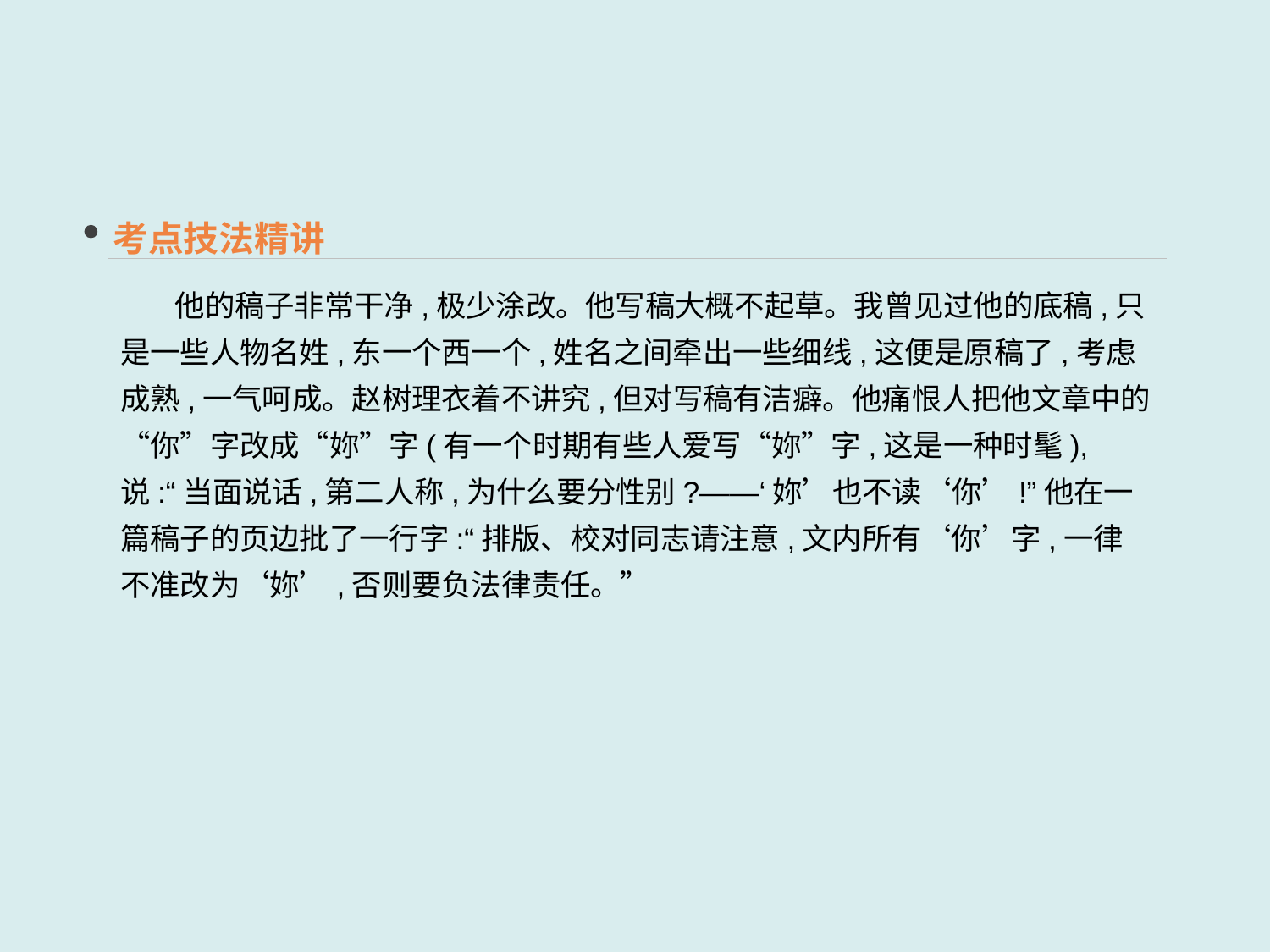

考点技法精讲

       他的稿子非常干净,极少涂改。他写稿大概不起草。我曾见过他的底稿,只是一些人物名姓,东一个西一个,姓名之间牵出一些细线,这便是原稿了,考虑成熟,一气呵成。赵树理衣着不讲究,但对写稿有洁癖。他痛恨人把他文章中的“你”字改成“妳”字(有一个时期有些人爱写“妳”字,这是一种时髦),说:“当面说话,第二人称,为什么要分性别?——‘妳’也不读‘你’!”他在一篇稿子的页边批了一行字:“排版、校对同志请注意,文内所有‘你’字,一律不准改为‘妳’,否则要负法律责任。”